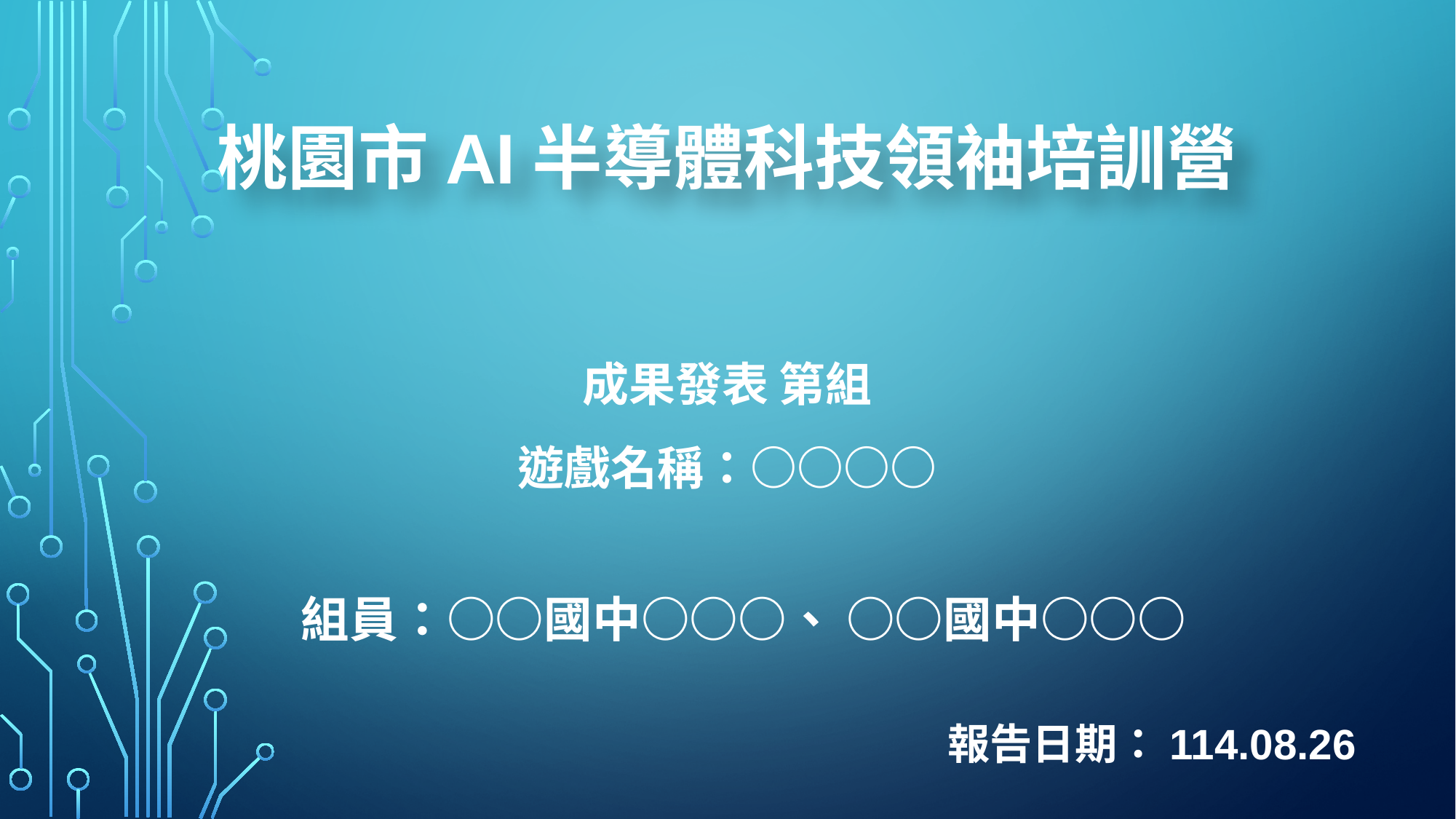

桃園市AI半導體科技領袖培訓營
# 成果發表 第組 遊戲名稱：○○○○
組員：○○國中○○○、 ○○國中○○○
報告日期：114.08.26